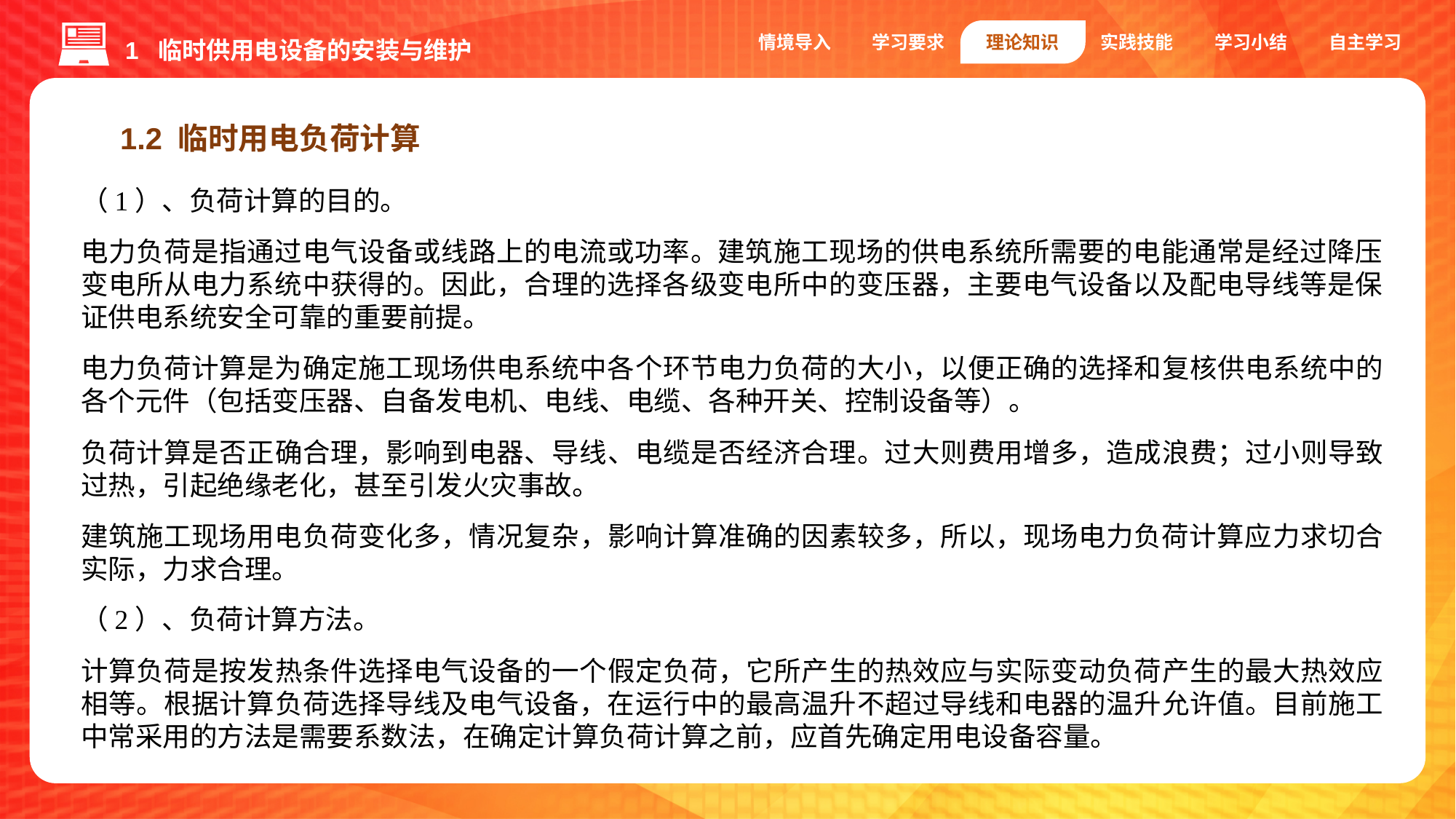

1  临时供用电设备的安装与维护
情境导入
学习要求
理论知识
实践技能
学习小结
自主学习

1.2 临时用电负荷计算
（1）、负荷计算的目的。
电力负荷是指通过电气设备或线路上的电流或功率。建筑施工现场的供电系统所需要的电能通常是经过降压变电所从电力系统中获得的。因此，合理的选择各级变电所中的变压器，主要电气设备以及配电导线等是保证供电系统安全可靠的重要前提。
电力负荷计算是为确定施工现场供电系统中各个环节电力负荷的大小，以便正确的选择和复核供电系统中的各个元件（包括变压器、自备发电机、电线、电缆、各种开关、控制设备等）。
负荷计算是否正确合理，影响到电器、导线、电缆是否经济合理。过大则费用增多，造成浪费；过小则导致过热，引起绝缘老化，甚至引发火灾事故。
建筑施工现场用电负荷变化多，情况复杂，影响计算准确的因素较多，所以，现场电力负荷计算应力求切合实际，力求合理。
（2）、负荷计算方法。
计算负荷是按发热条件选择电气设备的一个假定负荷，它所产生的热效应与实际变动负荷产生的最大热效应相等。根据计算负荷选择导线及电气设备，在运行中的最高温升不超过导线和电器的温升允许值。目前施工中常采用的方法是需要系数法，在确定计算负荷计算之前，应首先确定用电设备容量。